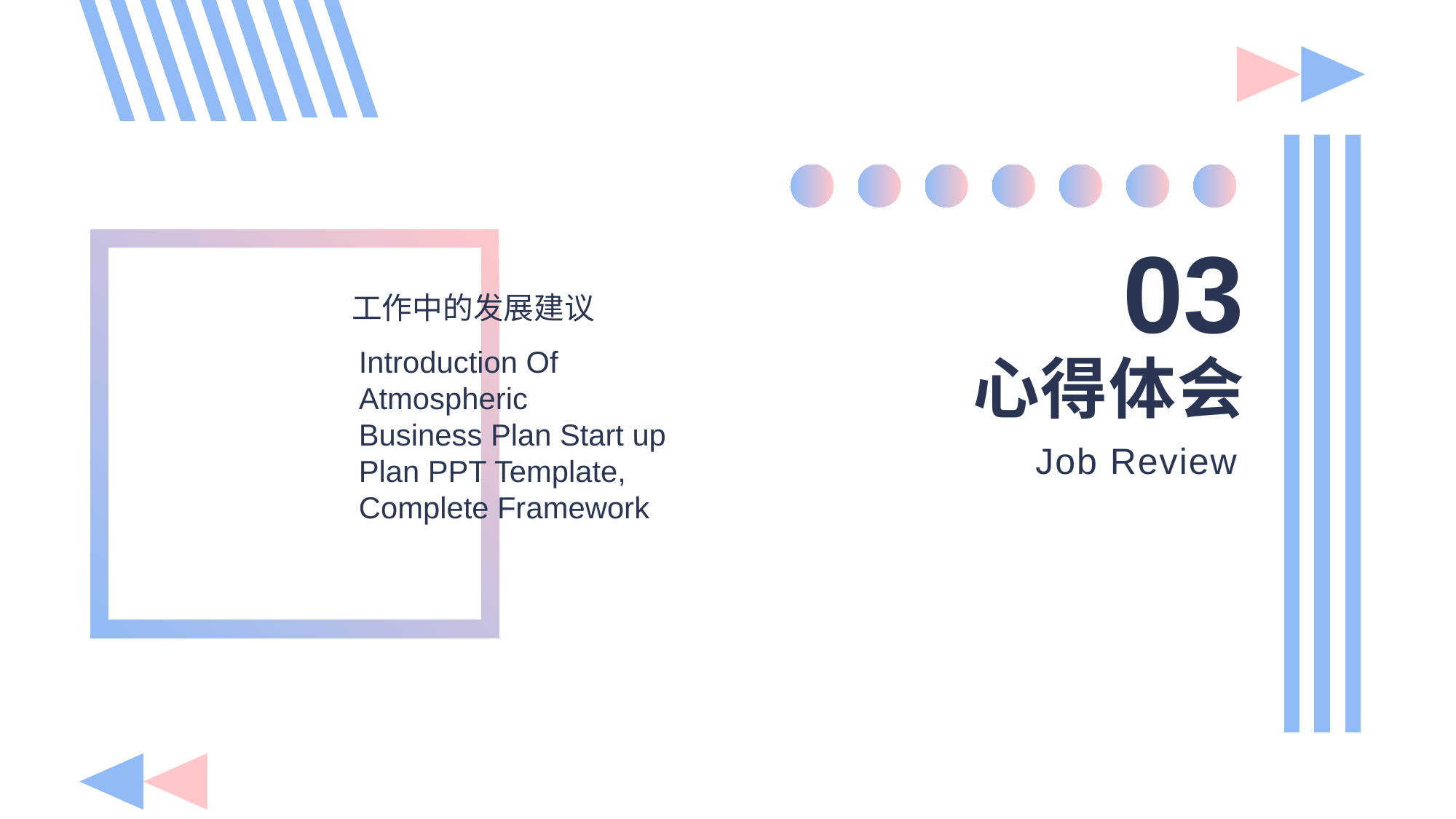

03

工作中的发展建议
心得体会
Job Review
Introduction Of Atmospheric
Business Plan Start up Plan PPT Template,
Complete Framework